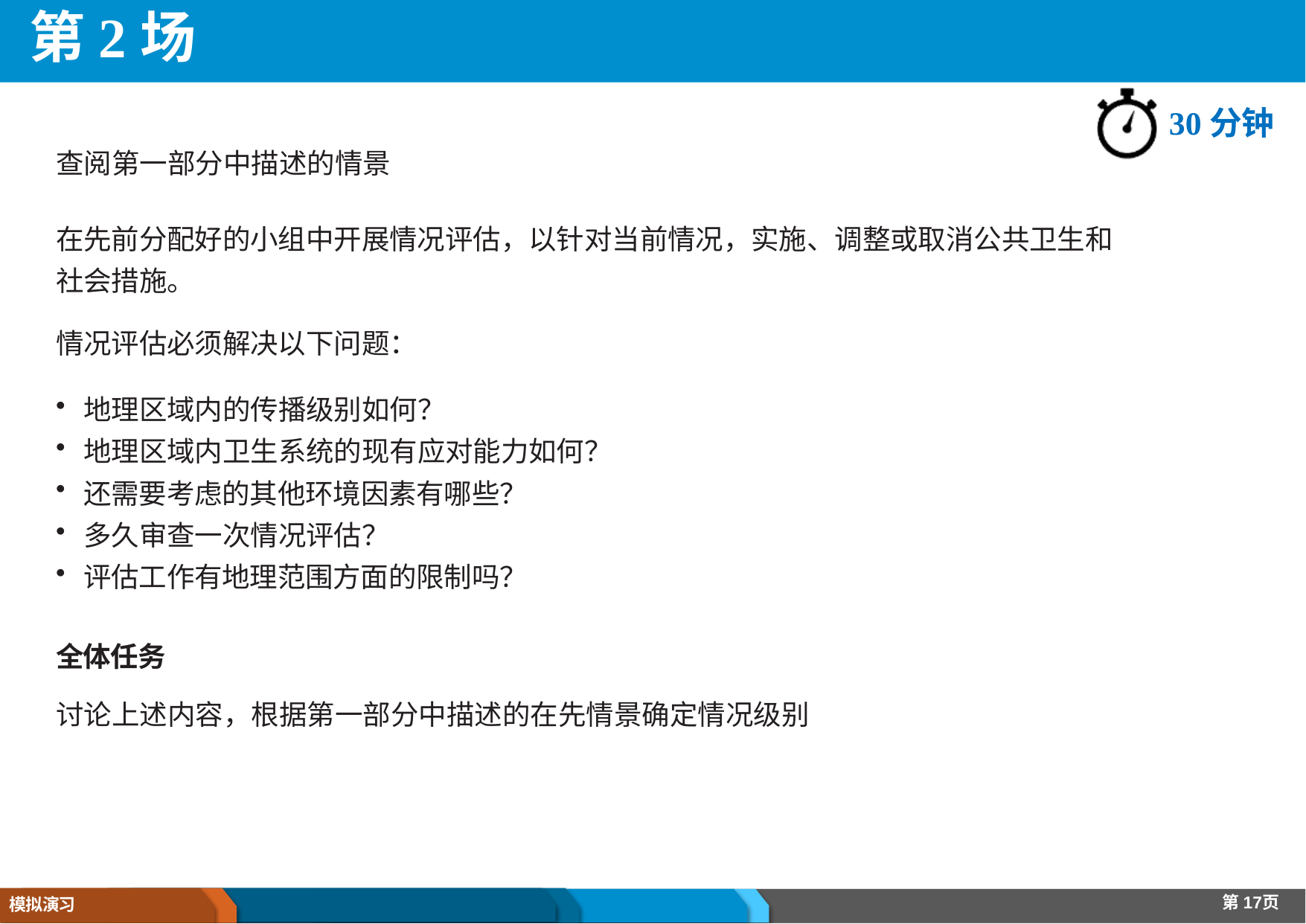

# 第2场

30分钟
查阅第一部分中描述的情景

在先前分配好的小组中开展情况评估，以针对当前情况，实施、调整或取消公共卫生和社会措施。
情况评估必须解决以下问题：
地理区域内的传播级别如何？
地理区域内卫生系统的现有应对能力如何？
还需要考虑的其他环境因素有哪些？
多久审查一次情况评估？
评估工作有地理范围方面的限制吗？
全体任务
讨论上述内容，根据第一部分中描述的在先情景确定情况级别
第17页
模拟演习